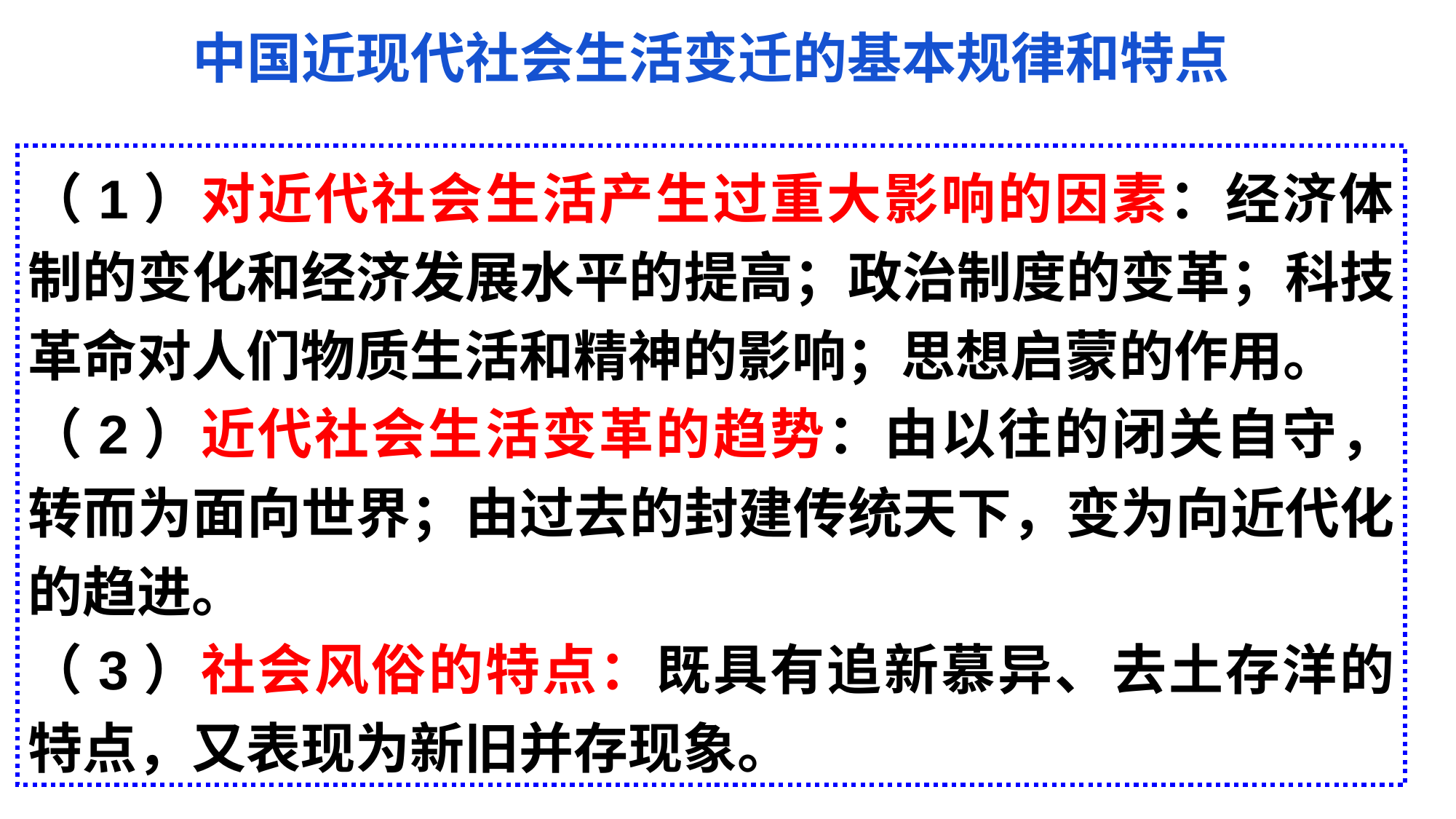

中国近现代社会生活变迁的基本规律和特点
（1）对近代社会生活产生过重大影响的因素：经济体制的变化和经济发展水平的提高；政治制度的变革；科技革命对人们物质生活和精神的影响；思想启蒙的作用。
（2）近代社会生活变革的趋势：由以往的闭关自守，转而为面向世界；由过去的封建传统天下，变为向近代化的趋进。
（3）社会风俗的特点：既具有追新慕异、去土存洋的特点，又表现为新旧并存现象。